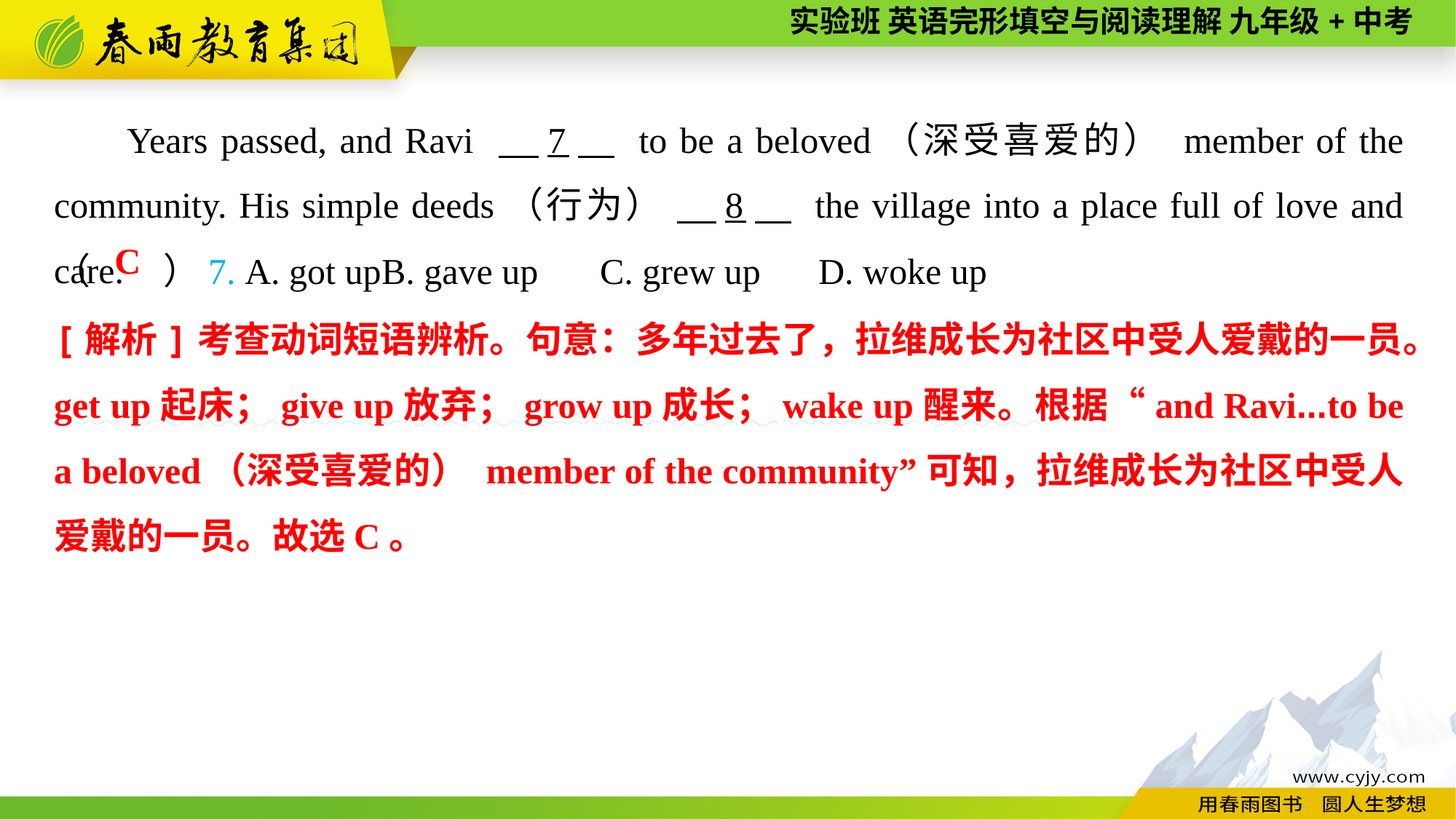

Years passed, and Ravi 　7　 to be a beloved（深受喜爱的） member of the community. His simple deeds（行为） 　8　 the village into a place full of love and care.
（　　）7. A. got up	B. gave up	C. grew up	D. woke up
C
[解析]考查动词短语辨析。句意：多年过去了，拉维成长为社区中受人爱戴的一员。get up起床；give up放弃；grow up成长；wake up醒来。根据“and Ravi...to be a beloved（深受喜爱的） member of the community”可知，拉维成长为社区中受人爱戴的一员。故选C。